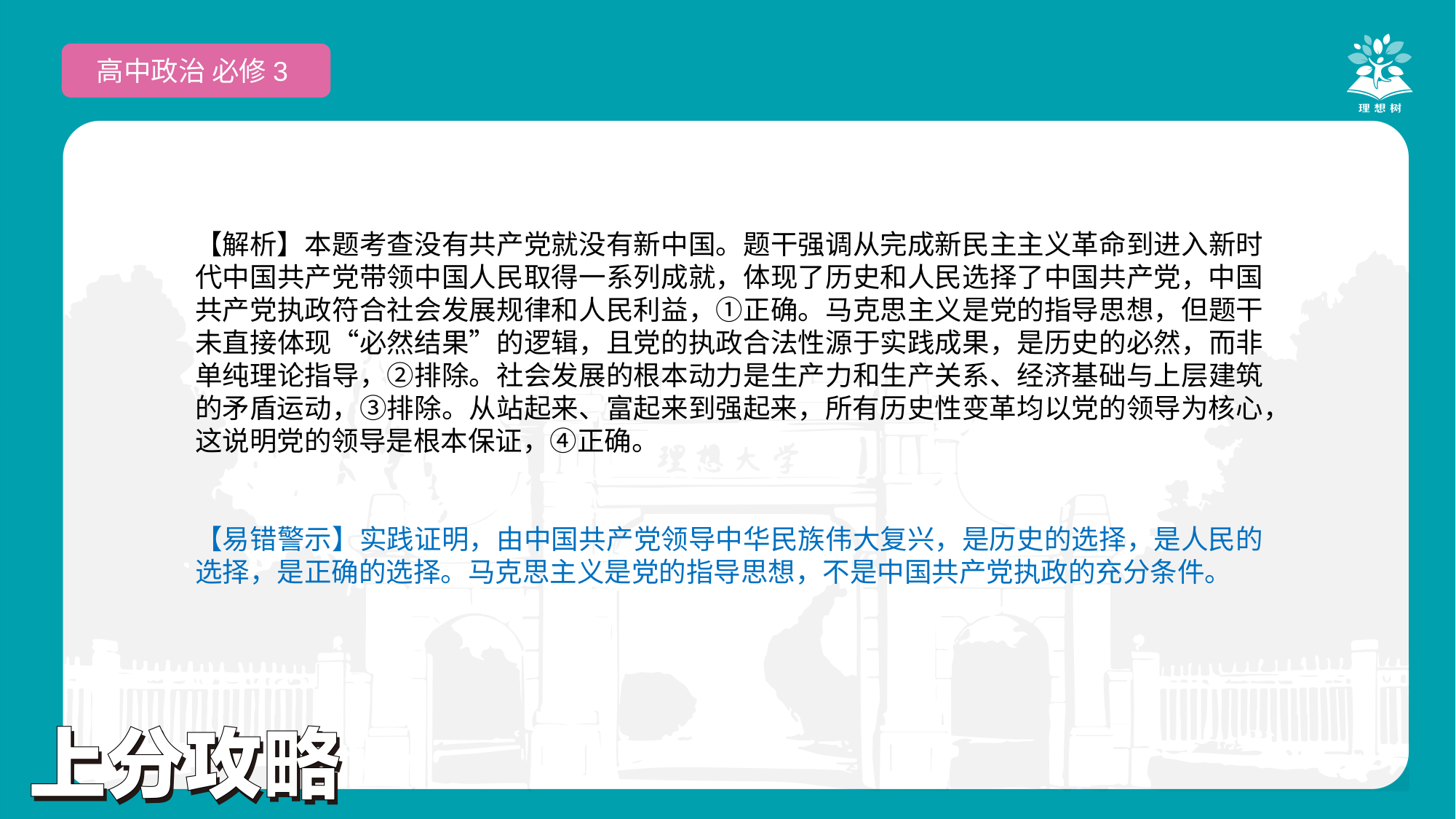

高中政治 必修3
【解析】本题考查没有共产党就没有新中国。题干强调从完成新民主主义革命到进入新时代中国共产党带领中国人民取得一系列成就，体现了历史和人民选择了中国共产党，中国共产党执政符合社会发展规律和人民利益，①正确。马克思主义是党的指导思想，但题干未直接体现“必然结果”的逻辑，且党的执政合法性源于实践成果，是历史的必然，而非单纯理论指导，②排除。社会发展的根本动力是生产力和生产关系、经济基础与上层建筑的矛盾运动，③排除。从站起来、富起来到强起来，所有历史性变革均以党的领导为核心，这说明党的领导是根本保证，④正确。
【易错警示】实践证明，由中国共产党领导中华民族伟大复兴，是历史的选择，是人民的选择，是正确的选择。马克思主义是党的指导思想，不是中国共产党执政的充分条件。